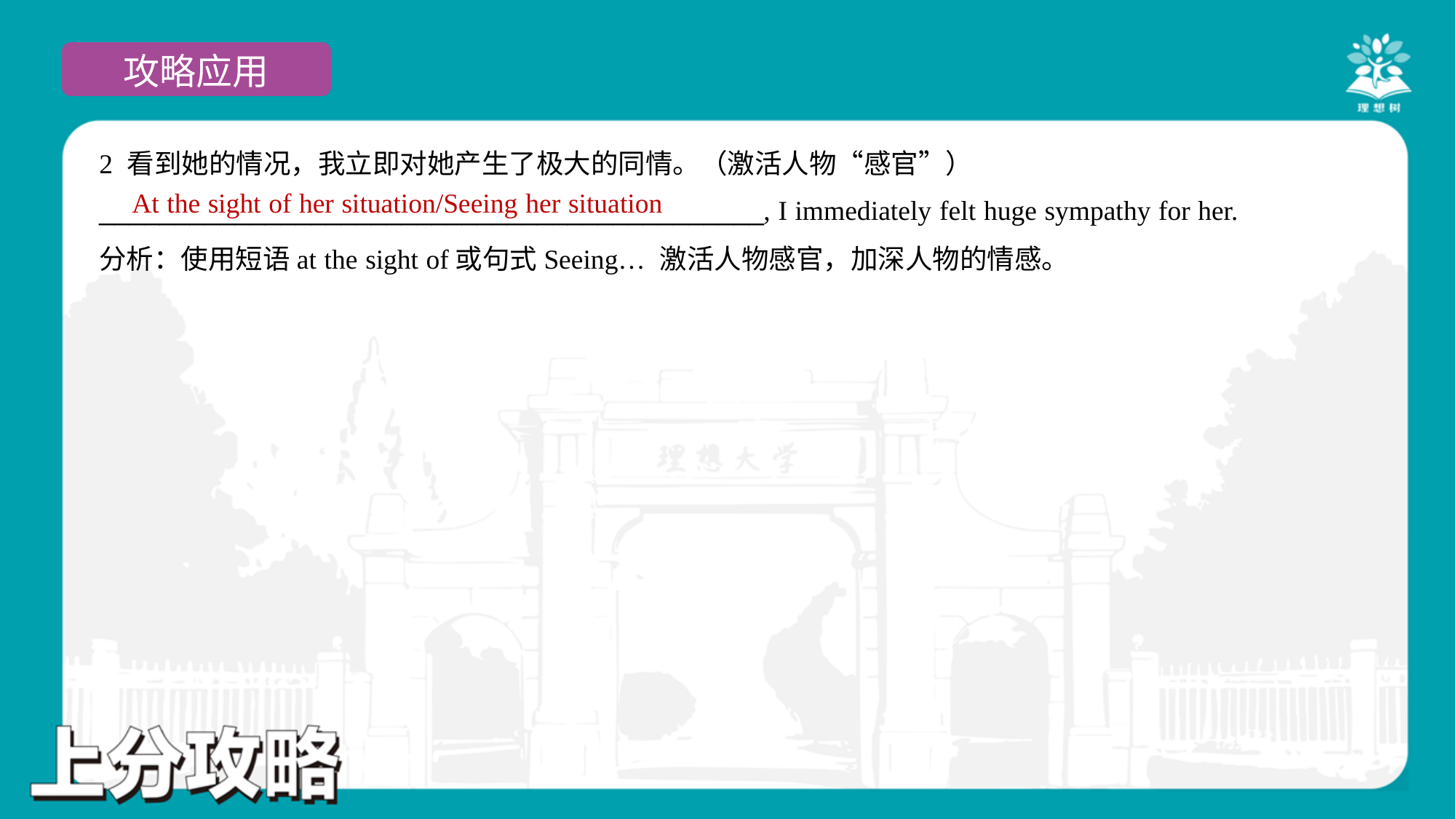

2 看到她的情况，我立即对她产生了极大的同情。（激活人物“感官”）
____________________________________________, I immediately felt huge sympathy for her.
At the sight of her situation/Seeing her situation
分析：使用短语at the sight of或句式Seeing… 激活人物感官，加深人物的情感。